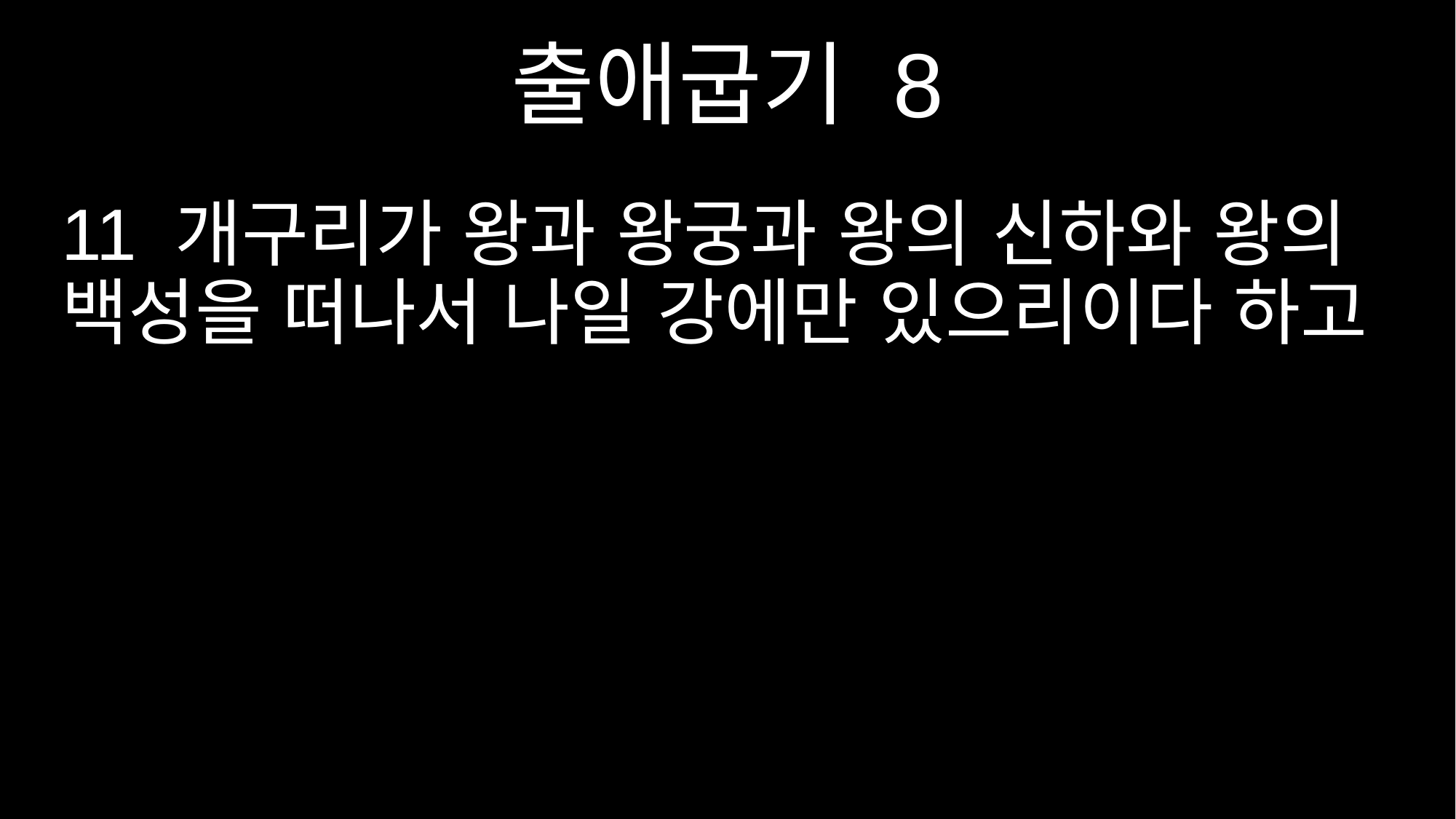

출애굽기 8
11 개구리가 왕과 왕궁과 왕의 신하와 왕의 백성을 떠나서 나일 강에만 있으리이다 하고